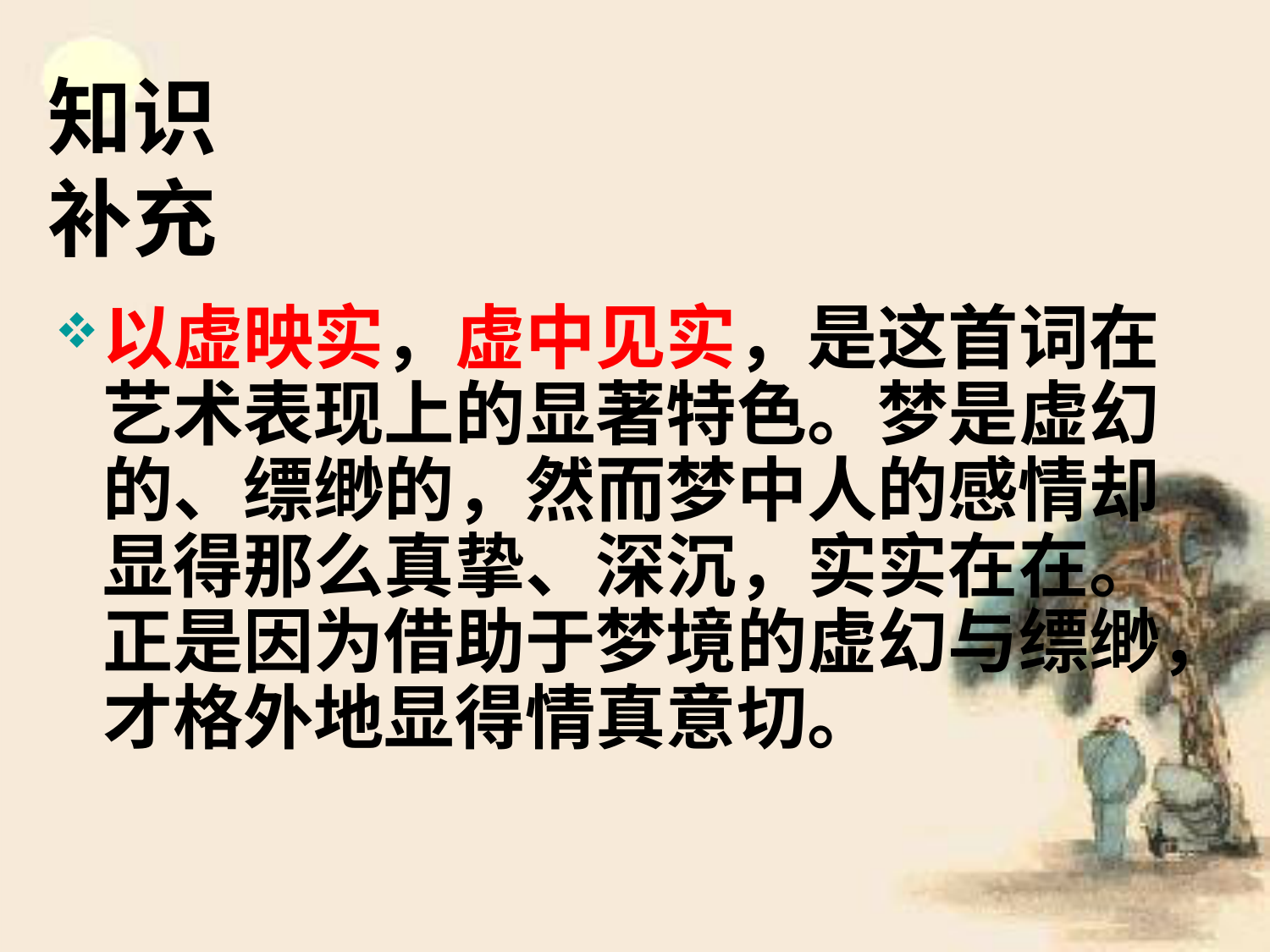

知识补充
以虚映实，虚中见实，是这首词在艺术表现上的显著特色。梦是虚幻的、缥缈的，然而梦中人的感情却显得那么真挚、深沉，实实在在。正是因为借助于梦境的虚幻与缥缈，才格外地显得情真意切。